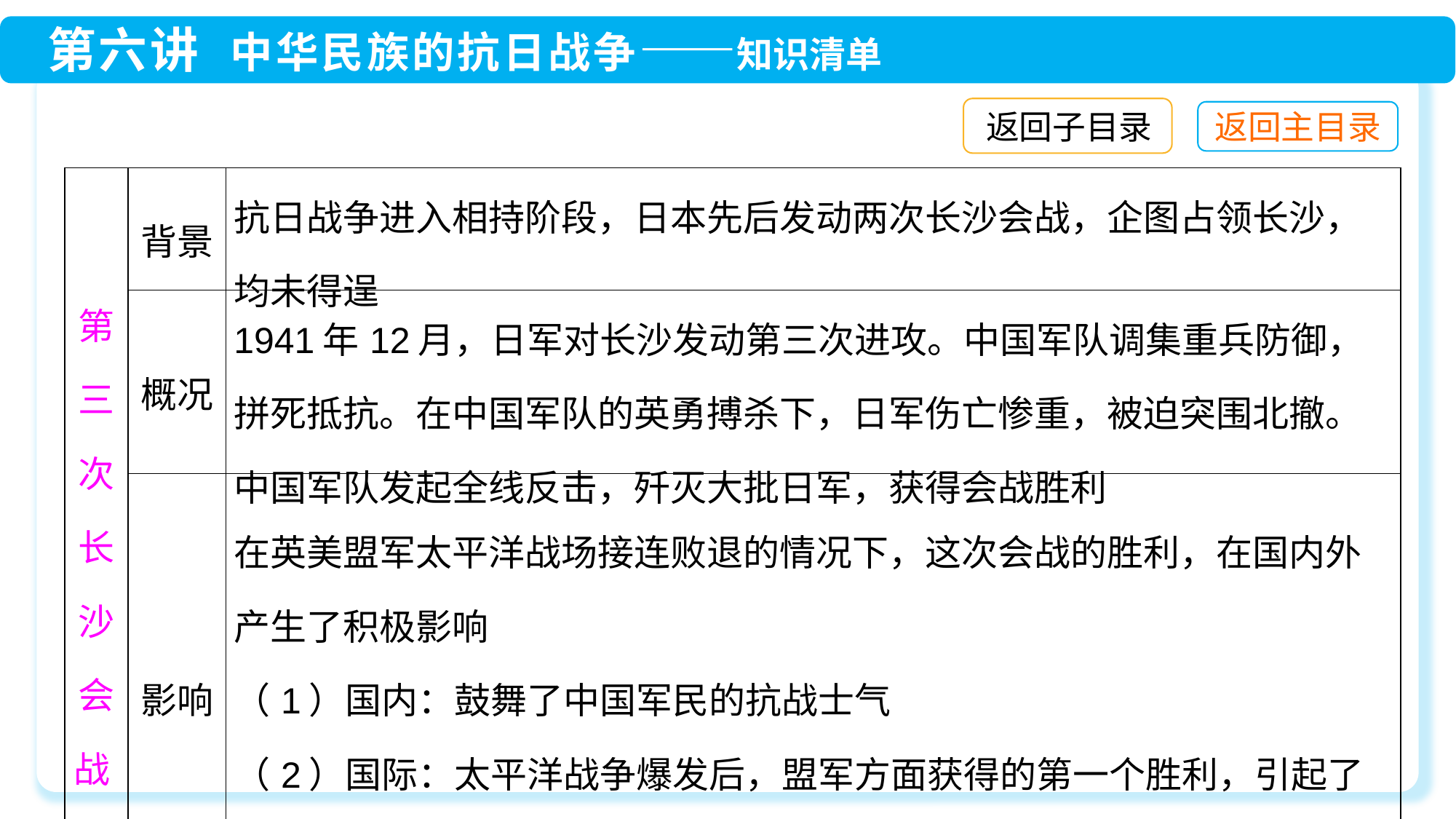

返回子目录
| 第 三 次 长 沙 会 战 | 背景 | 抗日战争进入相持阶段，日本先后发动两次长沙会战，企图占领长沙，均未得逞 |
| --- | --- | --- |
|  | 概况 | 1941年12月，日军对长沙发动第三次进攻。中国军队调集重兵防御，拼死抵抗。在中国军队的英勇搏杀下，日军伤亡惨重，被迫突围北撤。中国军队发起全线反击，歼灭大批日军，获得会战胜利 |
|  | 影响 | 在英美盟军太平洋战场接连败退的情况下，这次会战的胜利，在国内外产生了积极影响 （1）国内：鼓舞了中国军民的抗战士气 （2）国际：太平洋战争爆发后，盟军方面获得的第一个胜利，引起了强烈的国际反响，获得英国、美国等国政府和舆论的赞扬 |